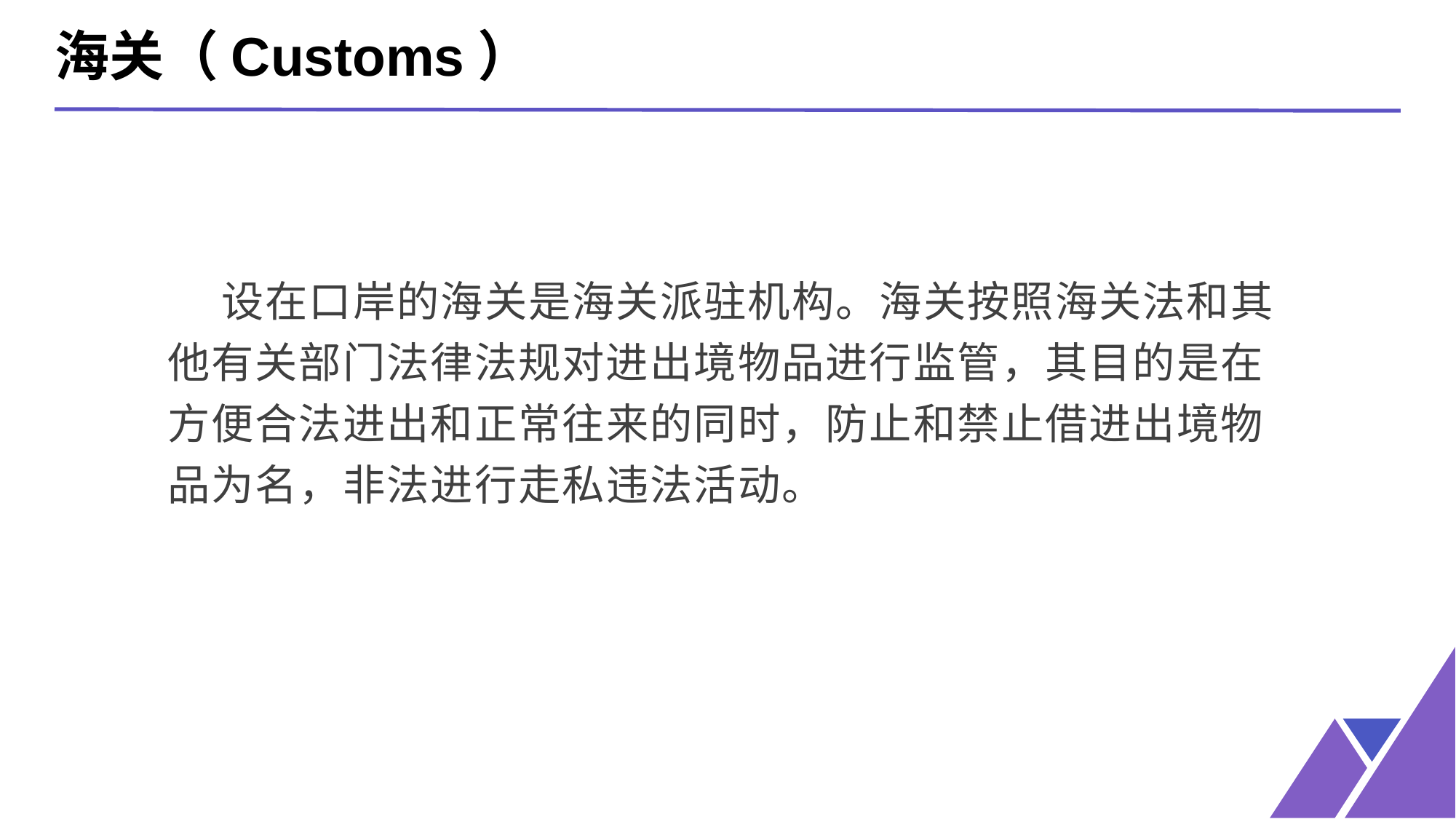

海关（Customs）
    设在口岸的海关是海关派驻机构。海关按照海关法和其他有关部门法律法规对进出境物品进行监管，其目的是在方便合法进出和正常往来的同时，防止和禁止借进出境物品为名，非法进行走私违法活动。